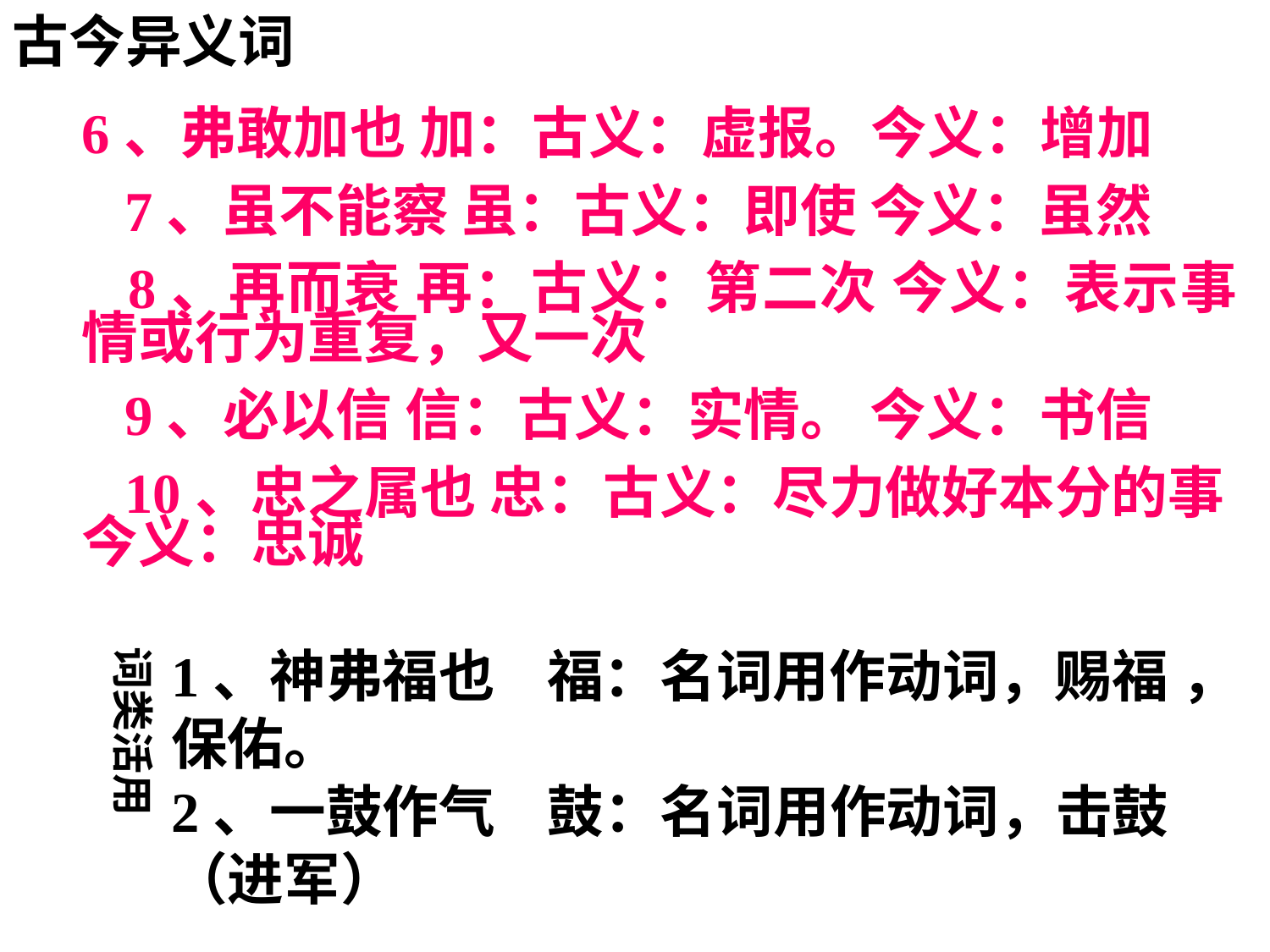

6、弗敢加也 加：古义：虚报。今义：增加
   7、虽不能察 虽：古义：即使 今义：虽然
   8、再而衰 再：古义：第二次 今义：表示事情或行为重复，又一次
   9、必以信 信：古义：实情。 今义：书信
   10、忠之属也 忠：古义：尽力做好本分的事 今义：忠诚
古今异义词
词类活用
1、神弗福也    福：名词用作动词，赐福 ，保佑。
2、一鼓作气    鼓：名词用作动词，击鼓（进军）